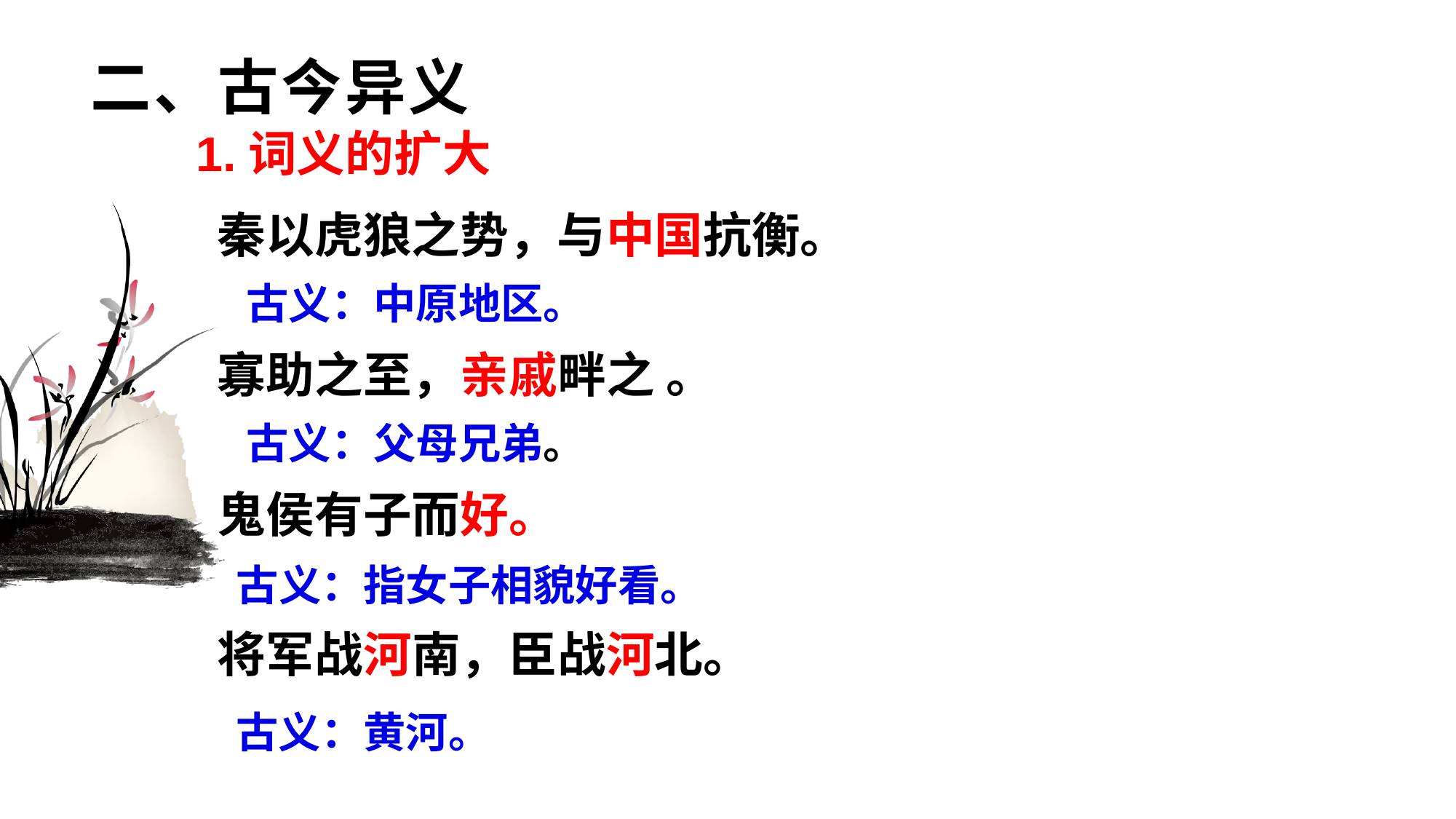

# 二、古今异义
1.词义的扩大
秦以虎狼之势，与中国抗衡。

寡助之至，亲戚畔之 。

鬼侯有子而好。

将军战河南，臣战河北。

古义：中原地区。
古义：父母兄弟。
古义：指女子相貌好看。
古义：黄河。